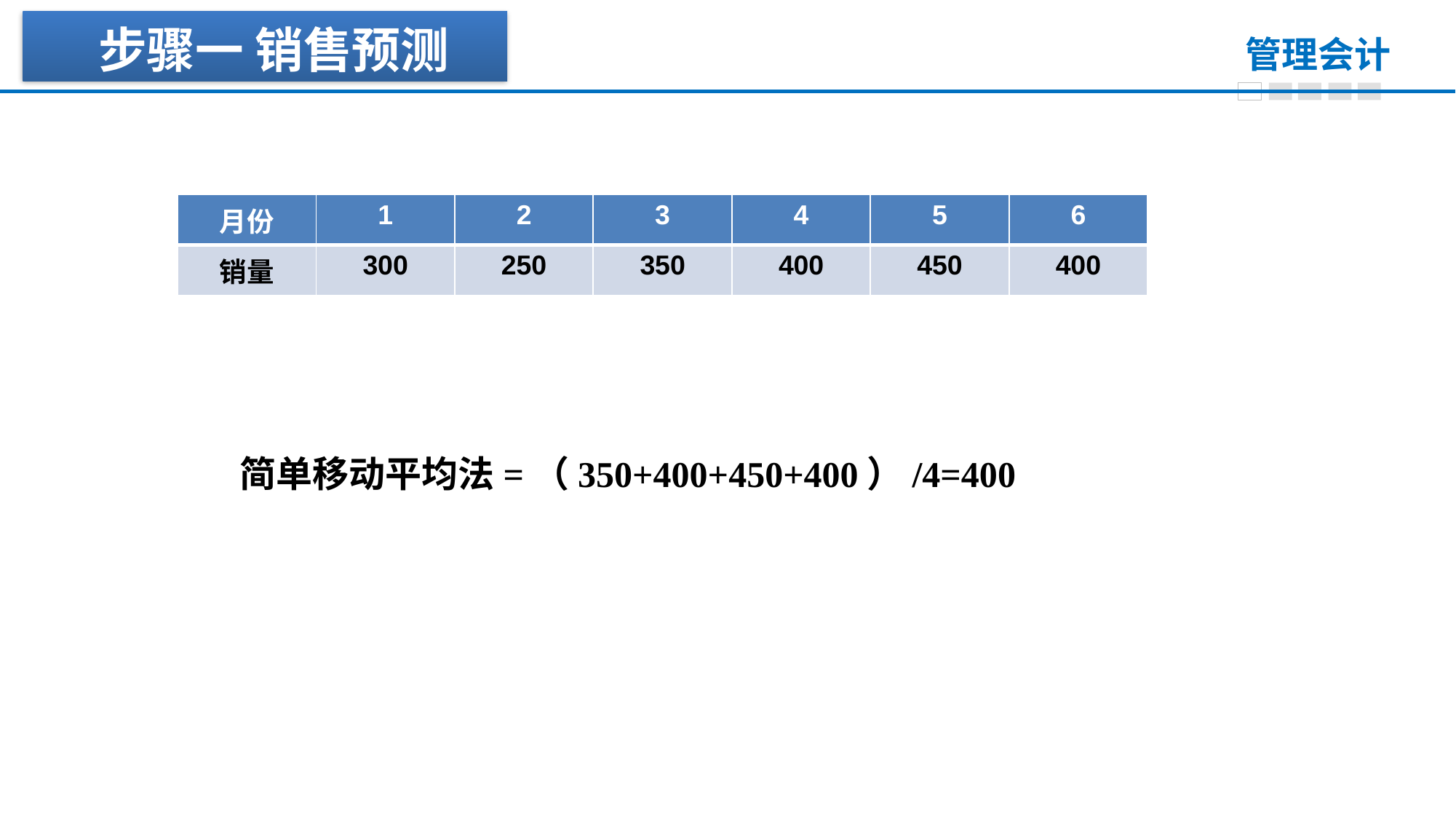

步骤一 销售预测
| 月份 | 1 | 2 | 3 | 4 | 5 | 6 |
| --- | --- | --- | --- | --- | --- | --- |
| 销量 | 300 | 250 | 350 | 400 | 450 | 400 |
简单移动平均法=（350+400+450+400）/4=400